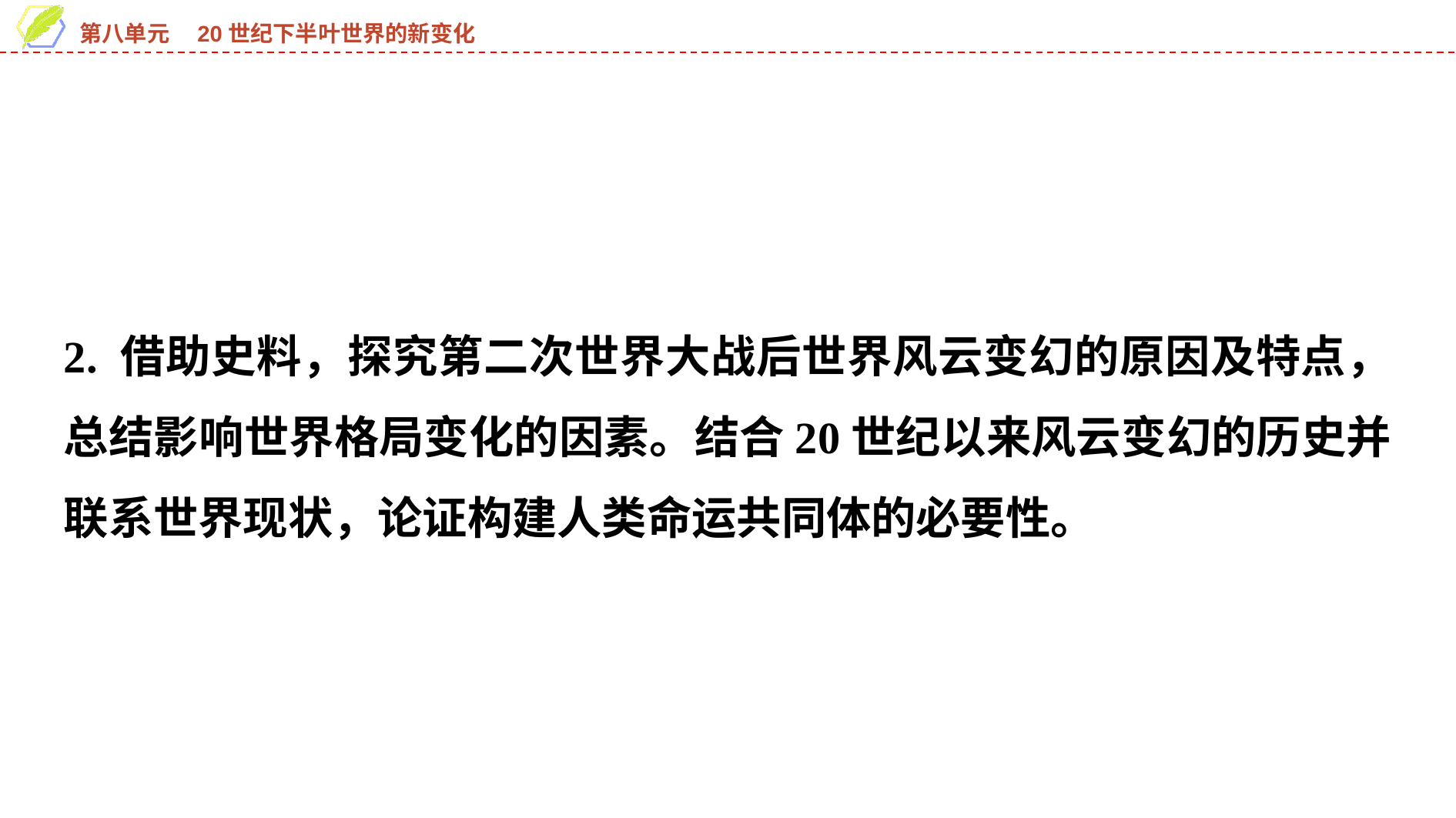

2. 借助史料，探究第二次世界大战后世界风云变幻的原因及特点，总结影响世界格局变化的因素。结合20世纪以来风云变幻的历史并联系世界现状，论证构建人类命运共同体的必要性。